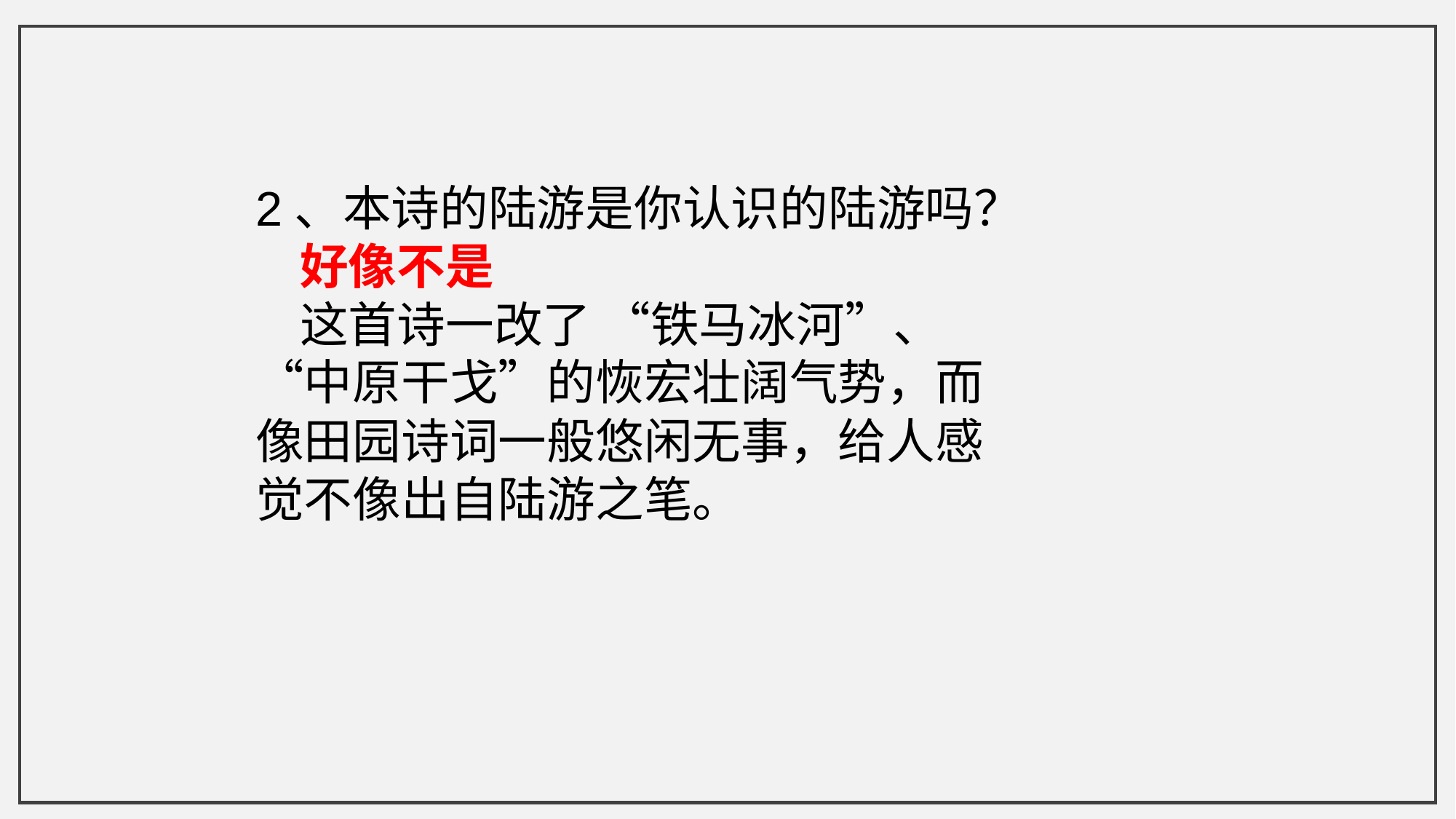

2、本诗的陆游是你认识的陆游吗？
   好像不是
   这首诗一改了 “铁马冰河”、“中原干戈”的恢宏壮阔气势，而像田园诗词一般悠闲无事，给人感觉不像出自陆游之笔。